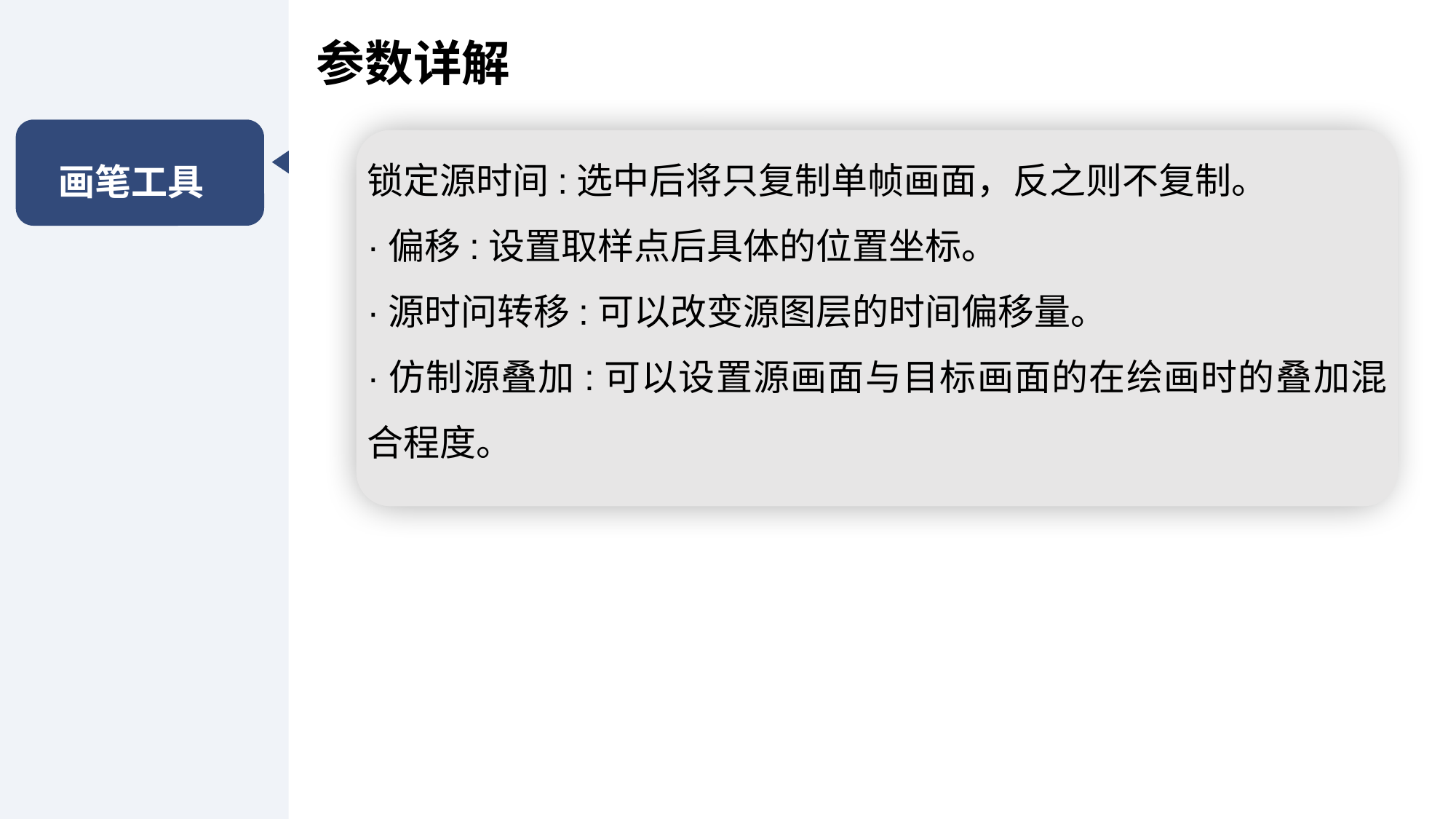

参数详解

画笔工具

锁定源时间:选中后将只复制单帧画面，反之则不复制。
·偏移:设置取样点后具体的位置坐标。
·源时问转移:可以改变源图层的时间偏移量。
·仿制源叠加:可以设置源画面与目标画面的在绘画时的叠加混合程度。